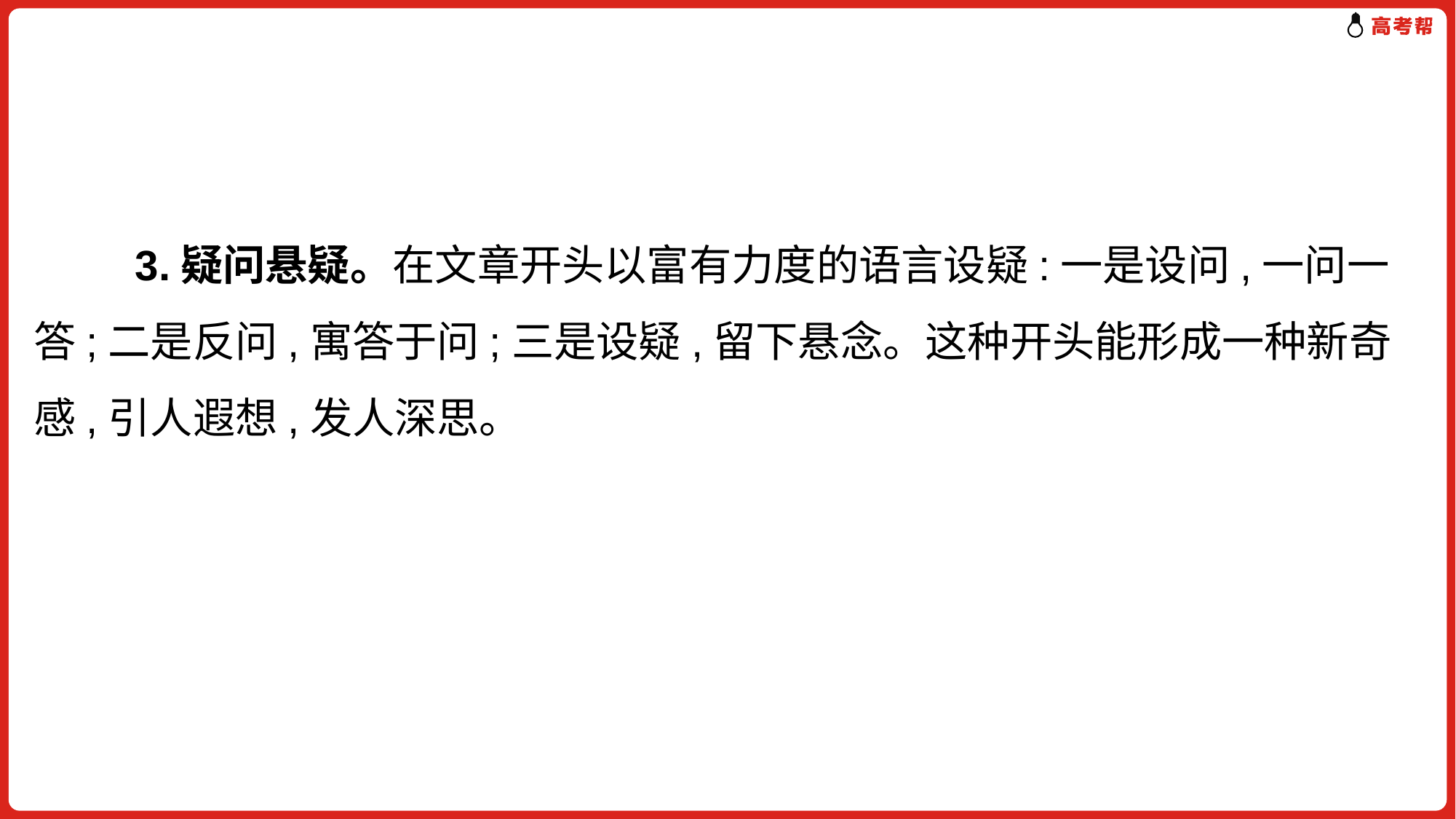

3.疑问悬疑。在文章开头以富有力度的语言设疑:一是设问,一问一答;二是反问,寓答于问;三是设疑,留下悬念。这种开头能形成一种新奇感,引人遐想,发人深思。